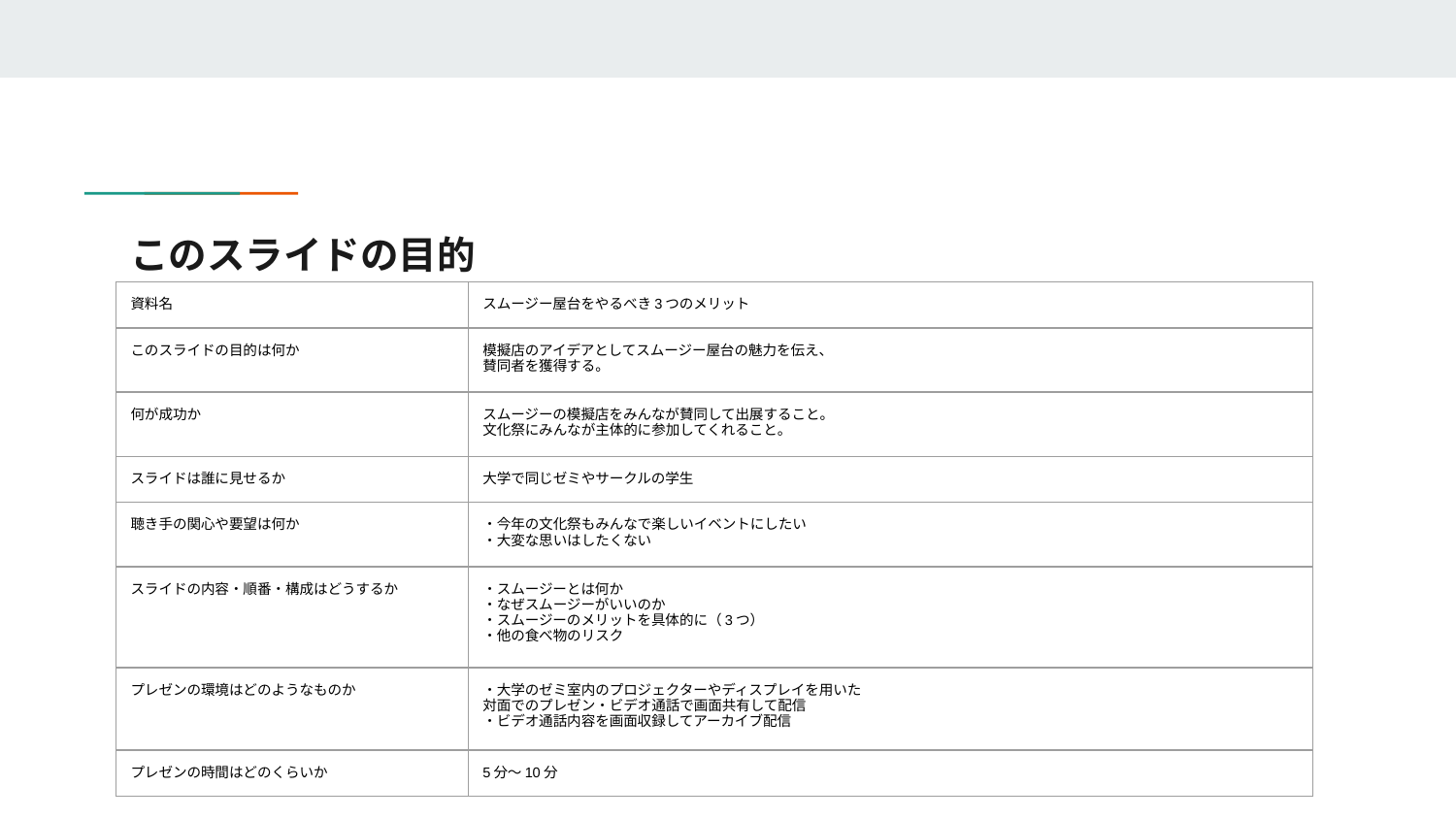

# このスライドの目的
| 資料名 | スムージー屋台をやるべき3つのメリット |
| --- | --- |
| このスライドの目的は何か | 模擬店のアイデアとしてスムージー屋台の魅力を伝え、 賛同者を獲得する。 |
| 何が成功か | スムージーの模擬店をみんなが賛同して出展すること。 文化祭にみんなが主体的に参加してくれること。 |
| スライドは誰に見せるか | 大学で同じゼミやサークルの学生 |
| 聴き手の関心や要望は何か | ・今年の文化祭もみんなで楽しいイベントにしたい ・大変な思いはしたくない |
| スライドの内容・順番・構成はどうするか | ・スムージーとは何か ・なぜスムージーがいいのか ・スムージーのメリットを具体的に（3つ） ・他の食べ物のリスク |
| プレゼンの環境はどのようなものか | ・大学のゼミ室内のプロジェクターやディスプレイを用いた 対面でのプレゼン・ビデオ通話で画面共有して配信 ・ビデオ通話内容を画面収録してアーカイブ配信 |
| プレゼンの時間はどのくらいか | 5分～10分 |